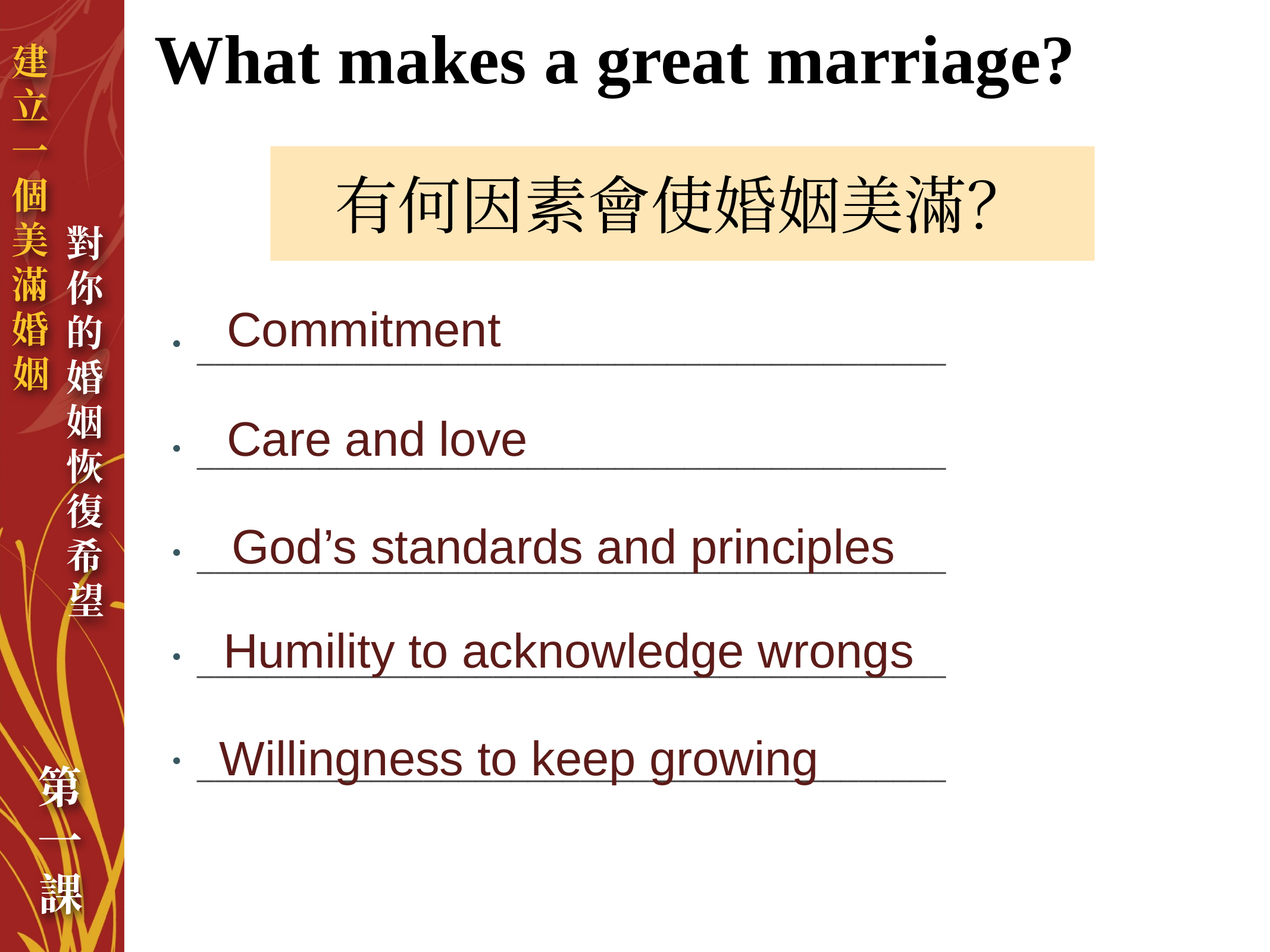

# What makes a great marriage?
有何因素會使婚姻美滿？
___________________________________________
___________________________________________
___________________________________________
___________________________________________
___________________________________________
Commitment
Care and love
God’s standards and principles
Humility to acknowledge wrongs
Willingness to keep growing